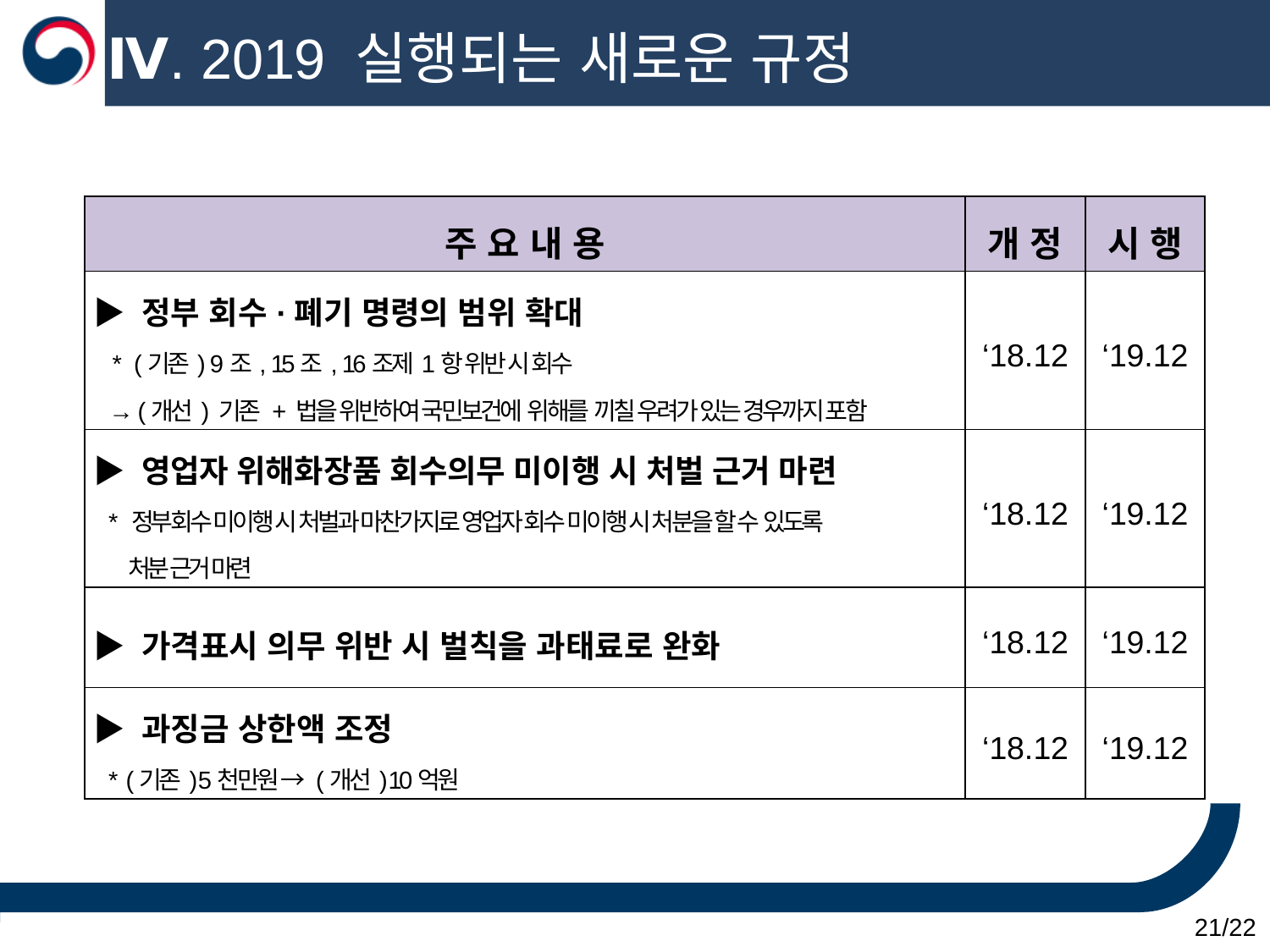

Ⅳ. 2019 실행되는 새로운 규정
| 주 요 내 용 | 개 정 | 시 행 |
| --- | --- | --- |
| ▶ 정부 회수·폐기 명령의 범위 확대 \* (기존) 9조, 15조, 16조제1항 위반 시 회수 → (개선) 기존 + 법을 위반하여 국민보건에 위해를 끼칠 우려가 있는 경우까지 포함 | ‘18.12 | ‘19.12 |
| ▶ 영업자 위해화장품 회수의무 미이행 시 처벌 근거 마련 \* 정부회수 미이행 시 처벌과 마찬가지로 영업자 회수 미이행 시 처분을 할 수 있도록 처분 근거 마련 | ‘18.12 | ‘19.12 |
| ▶ 가격표시 의무 위반 시 벌칙을 과태료로 완화 | ‘18.12 | ‘19.12 |
| ▶ 과징금 상한액 조정 \* (기존) 5천만원 → (개선) 10억원 | ‘18.12 | ‘19.12 |
 21/22